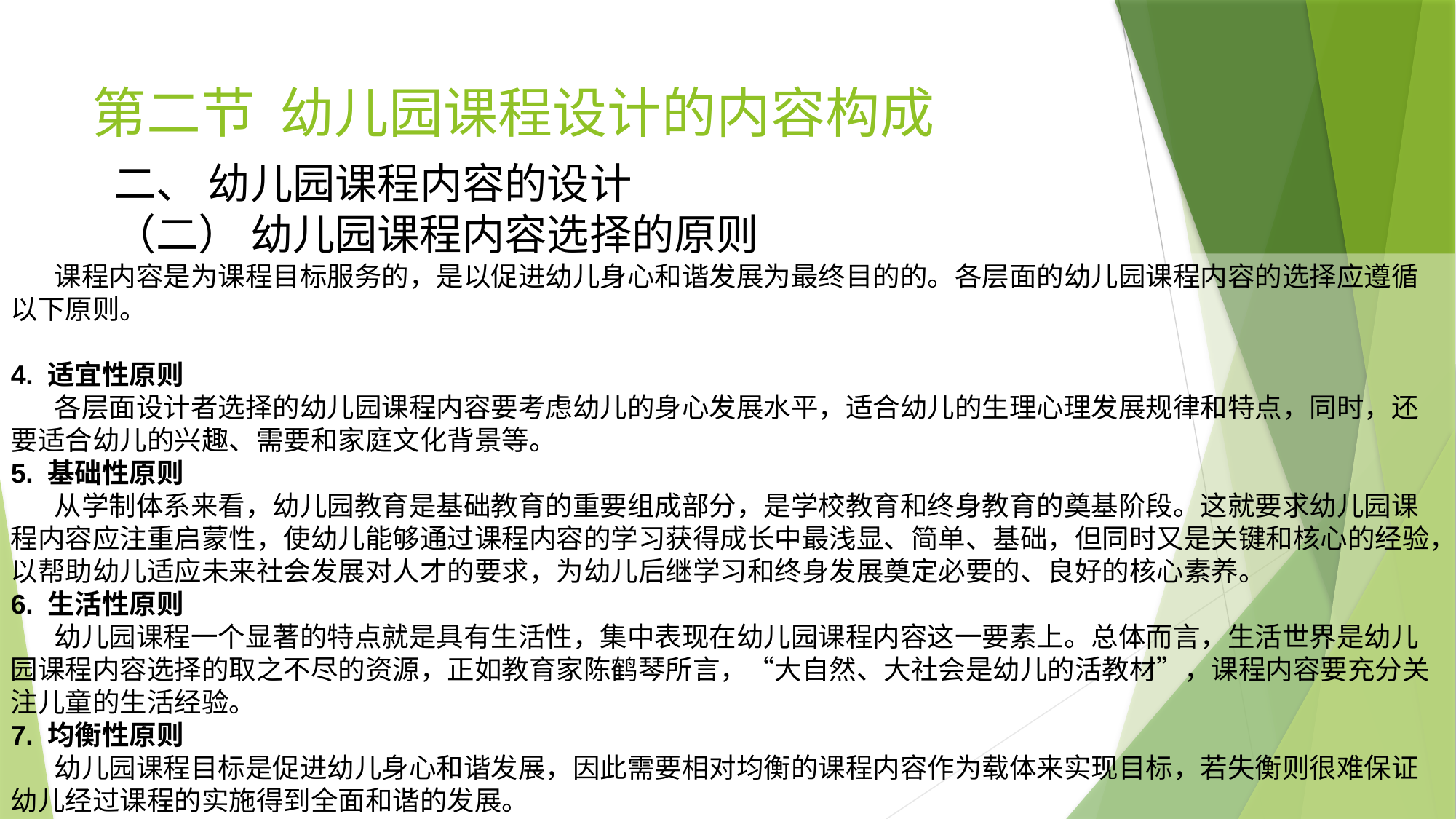

# 第二节  幼儿园课程设计的内容构成
二、 幼儿园课程内容的设计
（二） 幼儿园课程内容选择的原则
      课程内容是为课程目标服务的，是以促进幼儿身心和谐发展为最终目的的。各层面的幼儿园课程内容的选择应遵循以下原则。

4. 适宜性原则
      各层面设计者选择的幼儿园课程内容要考虑幼儿的身心发展水平，适合幼儿的生理心理发展规律和特点，同时，还要适合幼儿的兴趣、需要和家庭文化背景等。
5. 基础性原则
      从学制体系来看，幼儿园教育是基础教育的重要组成部分，是学校教育和终身教育的奠基阶段。这就要求幼儿园课程内容应注重启蒙性，使幼儿能够通过课程内容的学习获得成长中最浅显、简单、基础，但同时又是关键和核心的经验，以帮助幼儿适应未来社会发展对人才的要求，为幼儿后继学习和终身发展奠定必要的、良好的核心素养。
6. 生活性原则
      幼儿园课程一个显著的特点就是具有生活性，集中表现在幼儿园课程内容这一要素上。总体而言，生活世界是幼儿园课程内容选择的取之不尽的资源，正如教育家陈鹤琴所言，“大自然、大社会是幼儿的活教材”，课程内容要充分关注儿童的生活经验。
7. 均衡性原则
      幼儿园课程目标是促进幼儿身心和谐发展，因此需要相对均衡的课程内容作为载体来实现目标，若失衡则很难保证幼儿经过课程的实施得到全面和谐的发展。